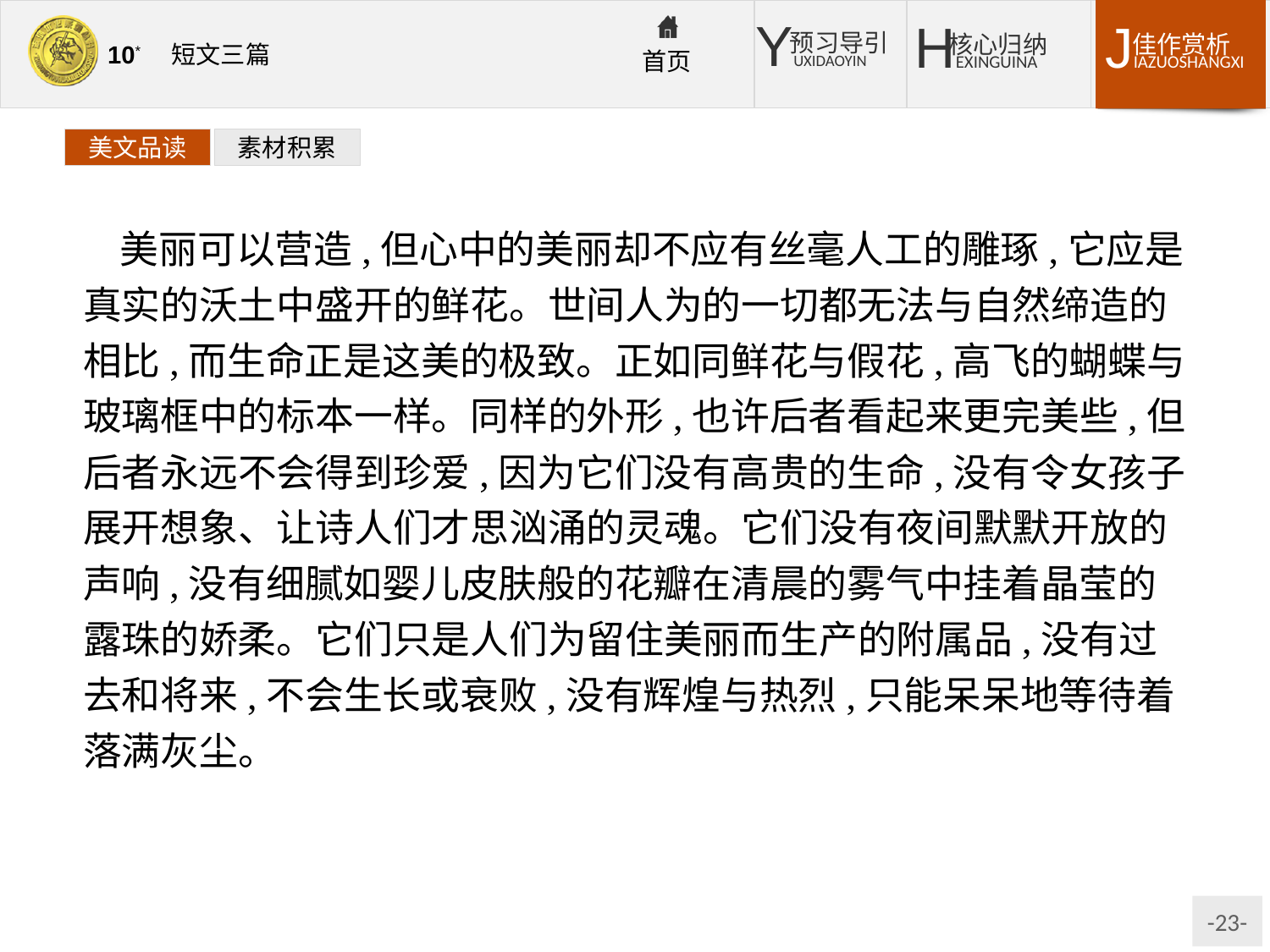

美文品读
素材积累
美丽可以营造,但心中的美丽却不应有丝毫人工的雕琢,它应是真实的沃土中盛开的鲜花。世间人为的一切都无法与自然缔造的相比,而生命正是这美的极致。正如同鲜花与假花,高飞的蝴蝶与玻璃框中的标本一样。同样的外形,也许后者看起来更完美些,但后者永远不会得到珍爱,因为它们没有高贵的生命,没有令女孩子展开想象、让诗人们才思汹涌的灵魂。它们没有夜间默默开放的声响,没有细腻如婴儿皮肤般的花瓣在清晨的雾气中挂着晶莹的露珠的娇柔。它们只是人们为留住美丽而生产的附属品,没有过去和将来,不会生长或衰败,没有辉煌与热烈,只能呆呆地等待着落满灰尘。